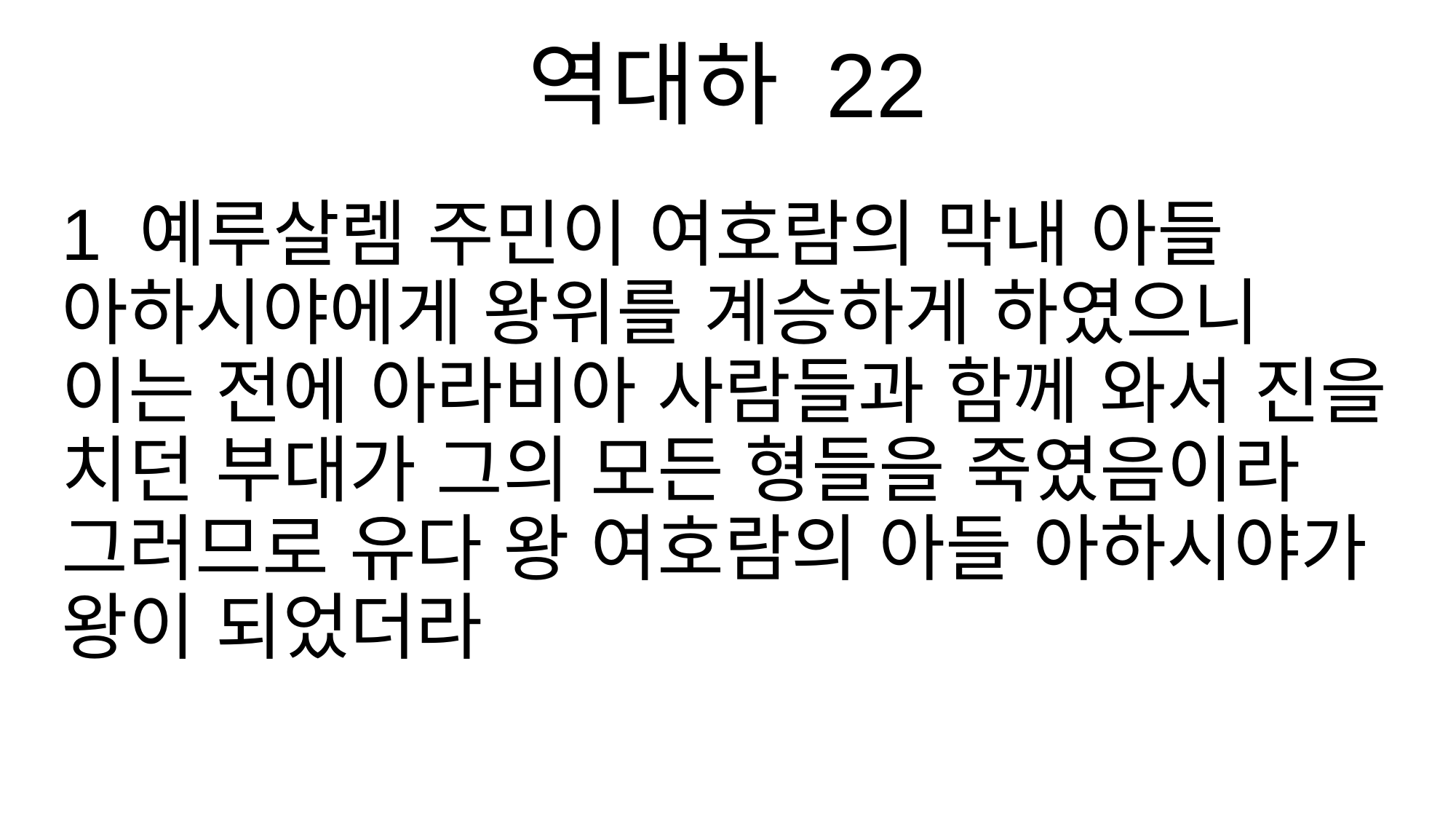

역대하 22
1 예루살렘 주민이 여호람의 막내 아들 아하시야에게 왕위를 계승하게 하였으니 이는 전에 아라비아 사람들과 함께 와서 진을 치던 부대가 그의 모든 형들을 죽였음이라 그러므로 유다 왕 여호람의 아들 아하시야가 왕이 되었더라